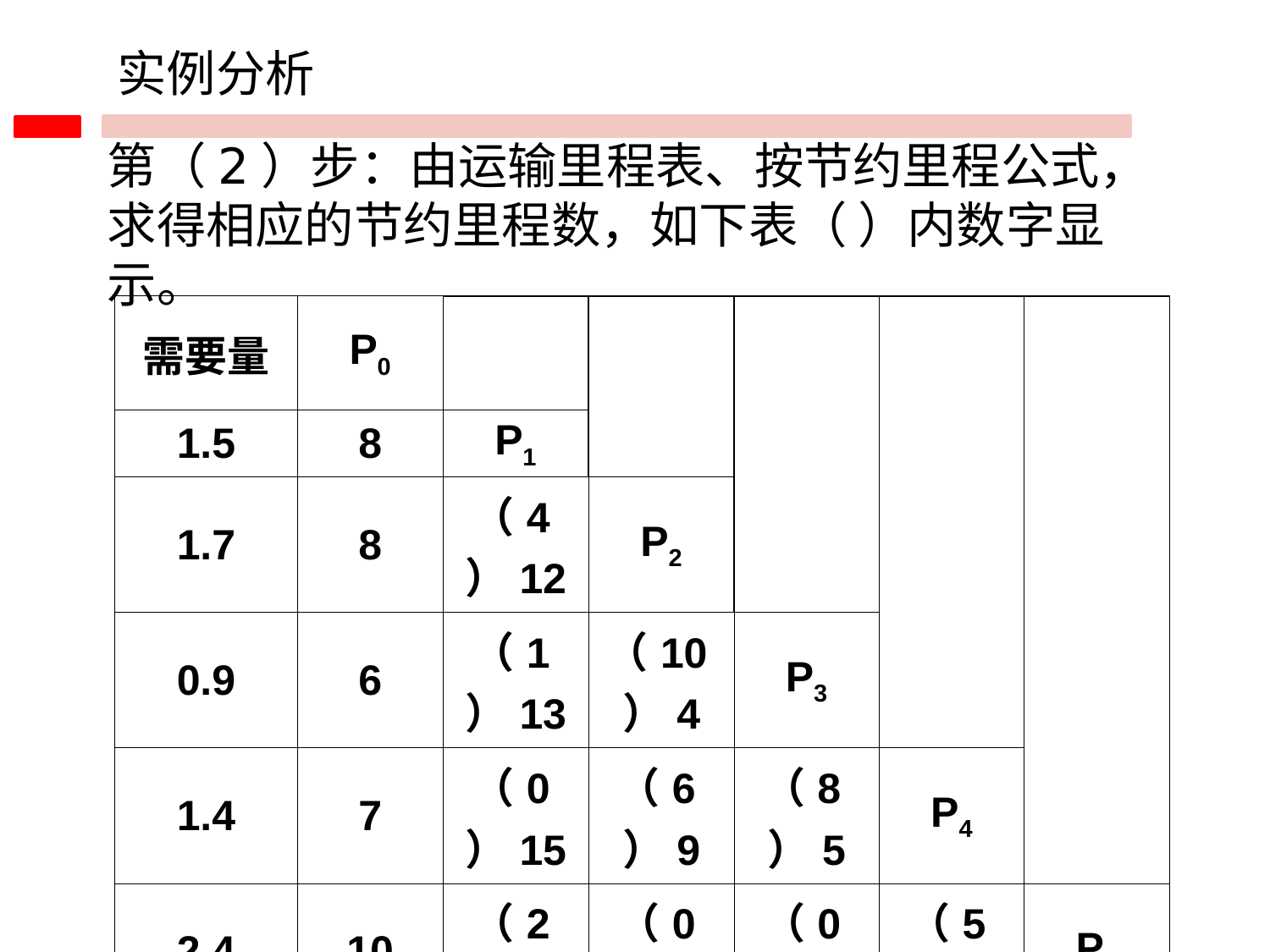

实例分析
第（2）步：由运输里程表、按节约里程公式，求得相应的节约里程数，如下表（ ）内数字显示。
| 需要量 | P0 |  |  |  |  |  |
| --- | --- | --- | --- | --- | --- | --- |
| 1.5 | 8 | P1 |  |  |  |  |
| 1.7 | 8 | （4）12 | P2 |  |  |  |
| 0.9 | 6 | （1）13 | （10）4 | P3 |  |  |
| 1.4 | 7 | （0）15 | （6）9 | （8）5 | P4 |  |
| 2.4 | 10 | （2）16 | （0）18 | （0）16 | （5）12 | P5 |